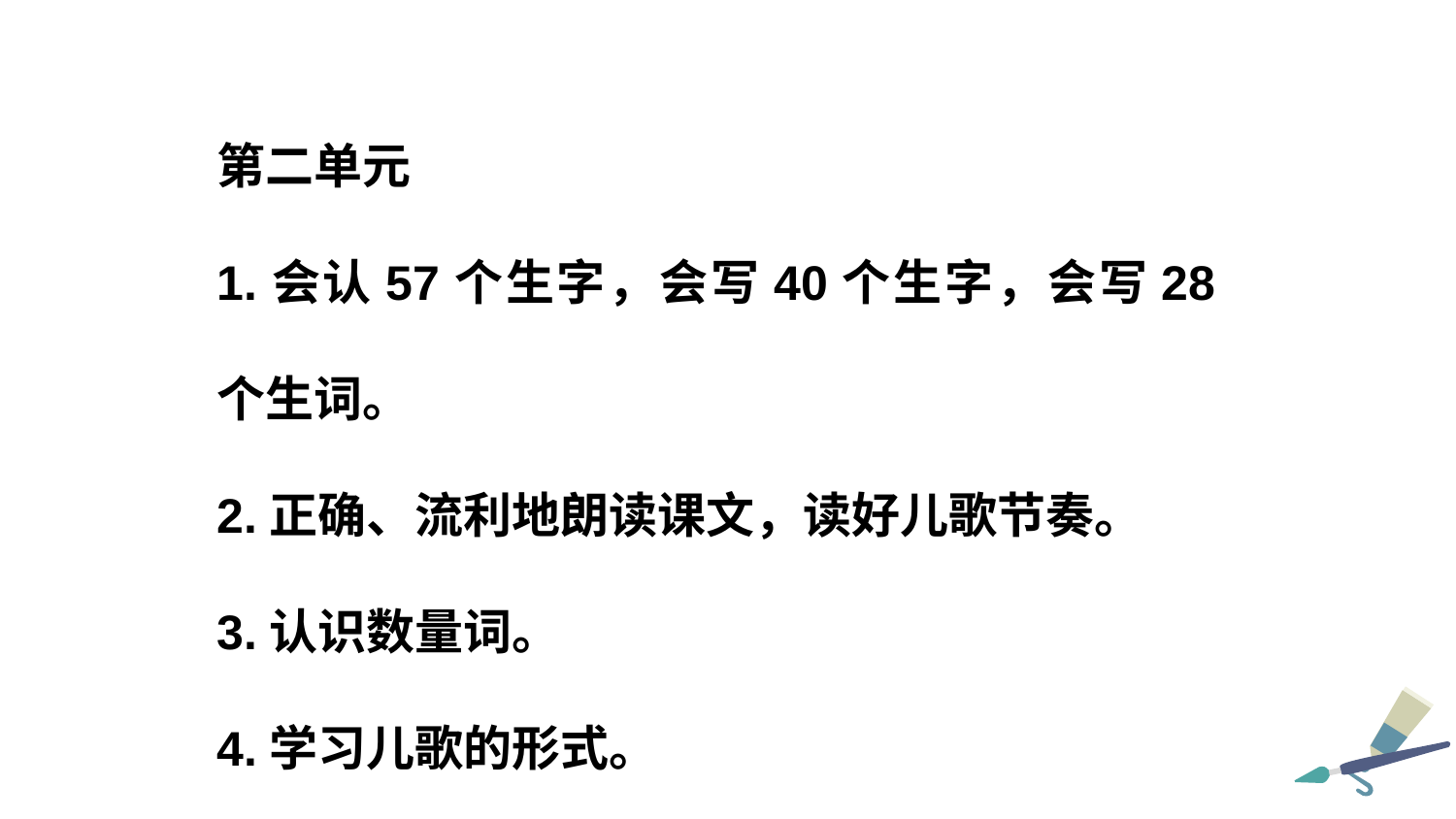

第二单元
1.会认57个生字，会写40个生字，会写28个生词。
2.正确、流利地朗读课文，读好儿歌节奏。
3.认识数量词。
4.学习儿歌的形式。